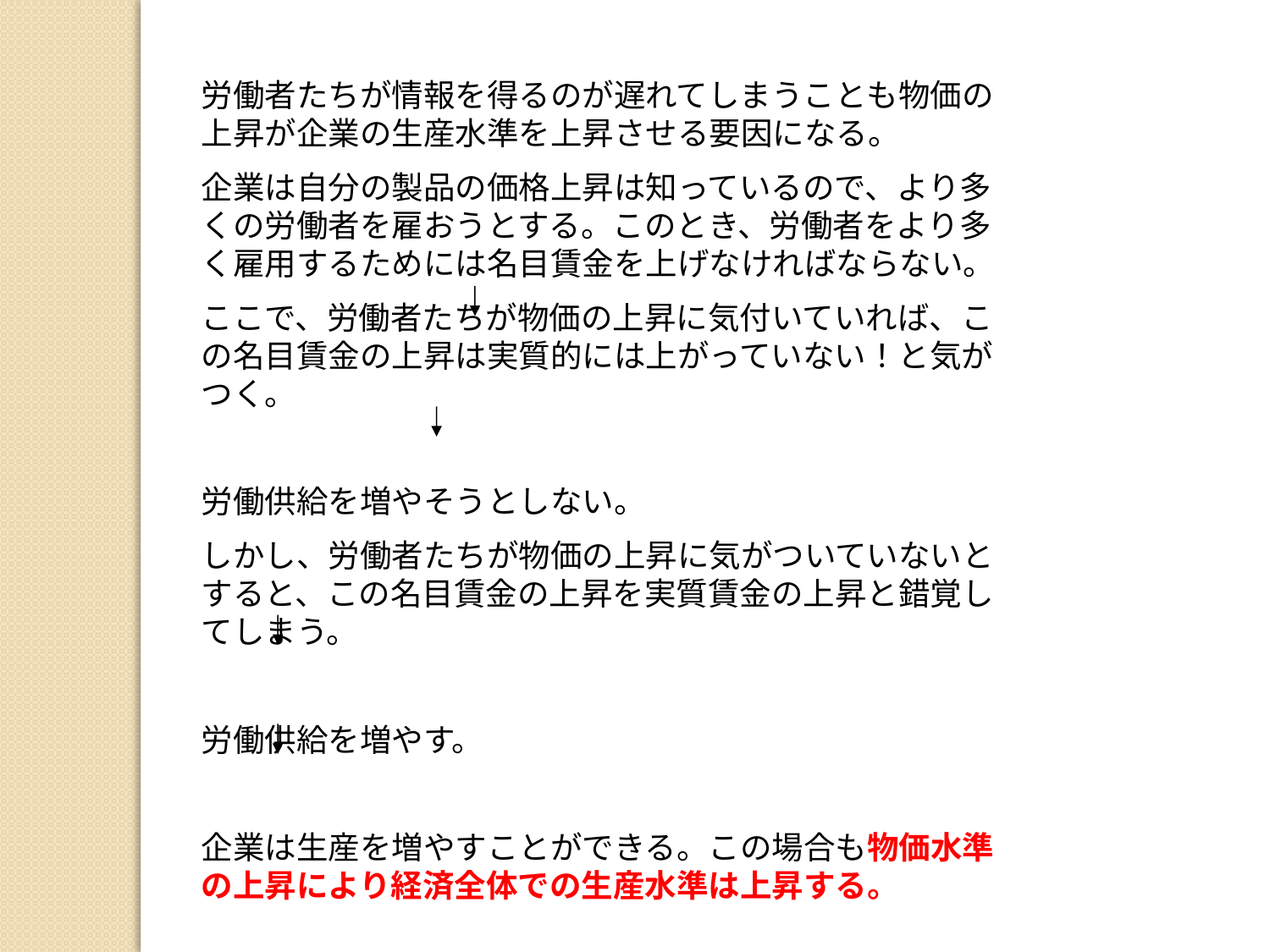

労働者たちが情報を得るのが遅れてしまうことも物価の上昇が企業の生産水準を上昇させる要因になる。
企業は自分の製品の価格上昇は知っているので、より多くの労働者を雇おうとする。このとき、労働者をより多く雇用するためには名目賃金を上げなければならない。
ここで、労働者たちが物価の上昇に気付いていれば、この名目賃金の上昇は実質的には上がっていない！と気がつく。

労働供給を増やそうとしない。
しかし、労働者たちが物価の上昇に気がついていないとすると、この名目賃金の上昇を実質賃金の上昇と錯覚してしまう。

労働供給を増やす。

企業は生産を増やすことができる。この場合も物価水準の上昇により経済全体での生産水準は上昇する。